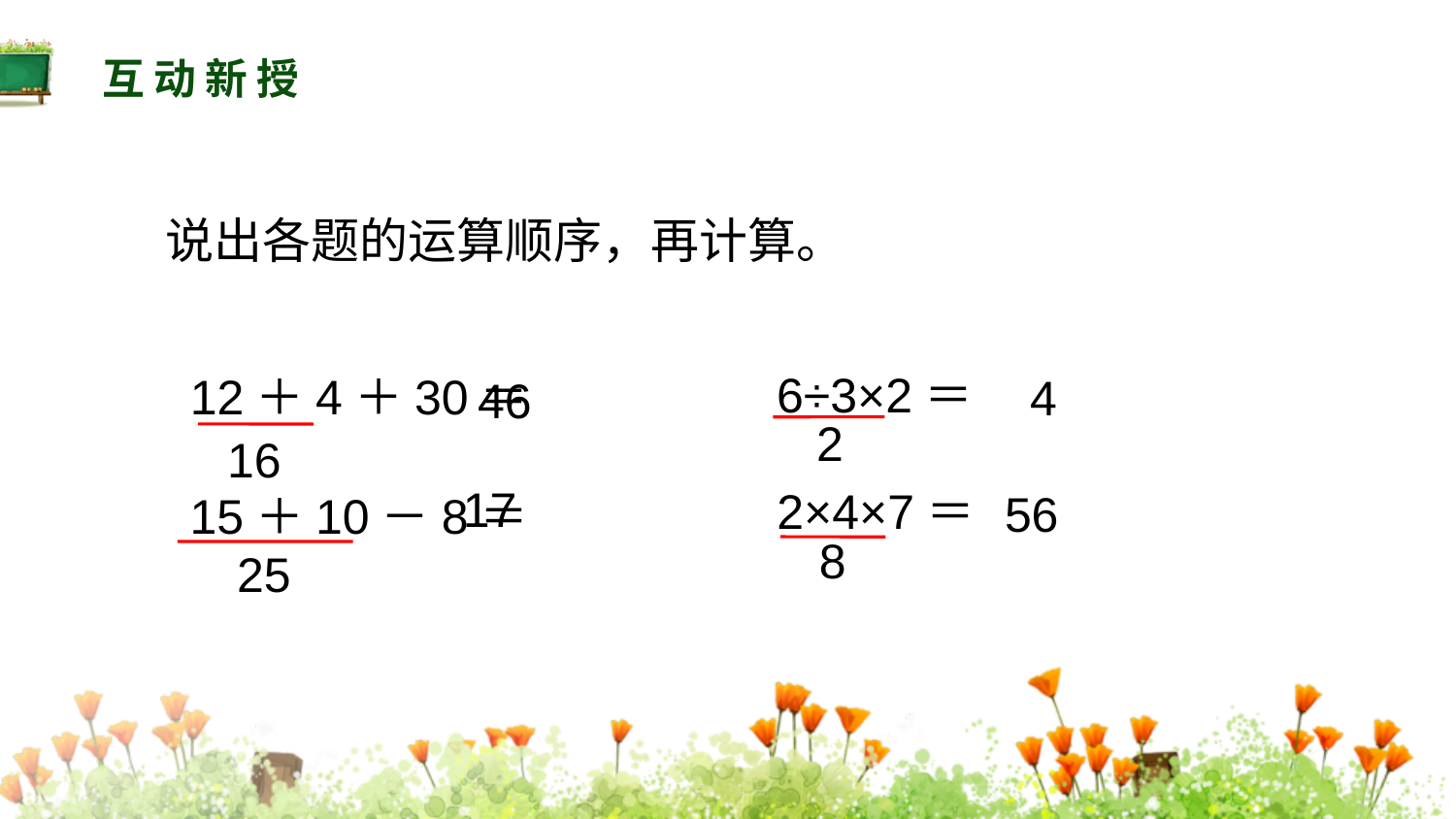

互动新授
说出各题的运算顺序，再计算。
    6÷3×2＝
12＋4＋30＝
4
46
2

16
    2×4×7＝
17
15＋10－8＝
56
8

25